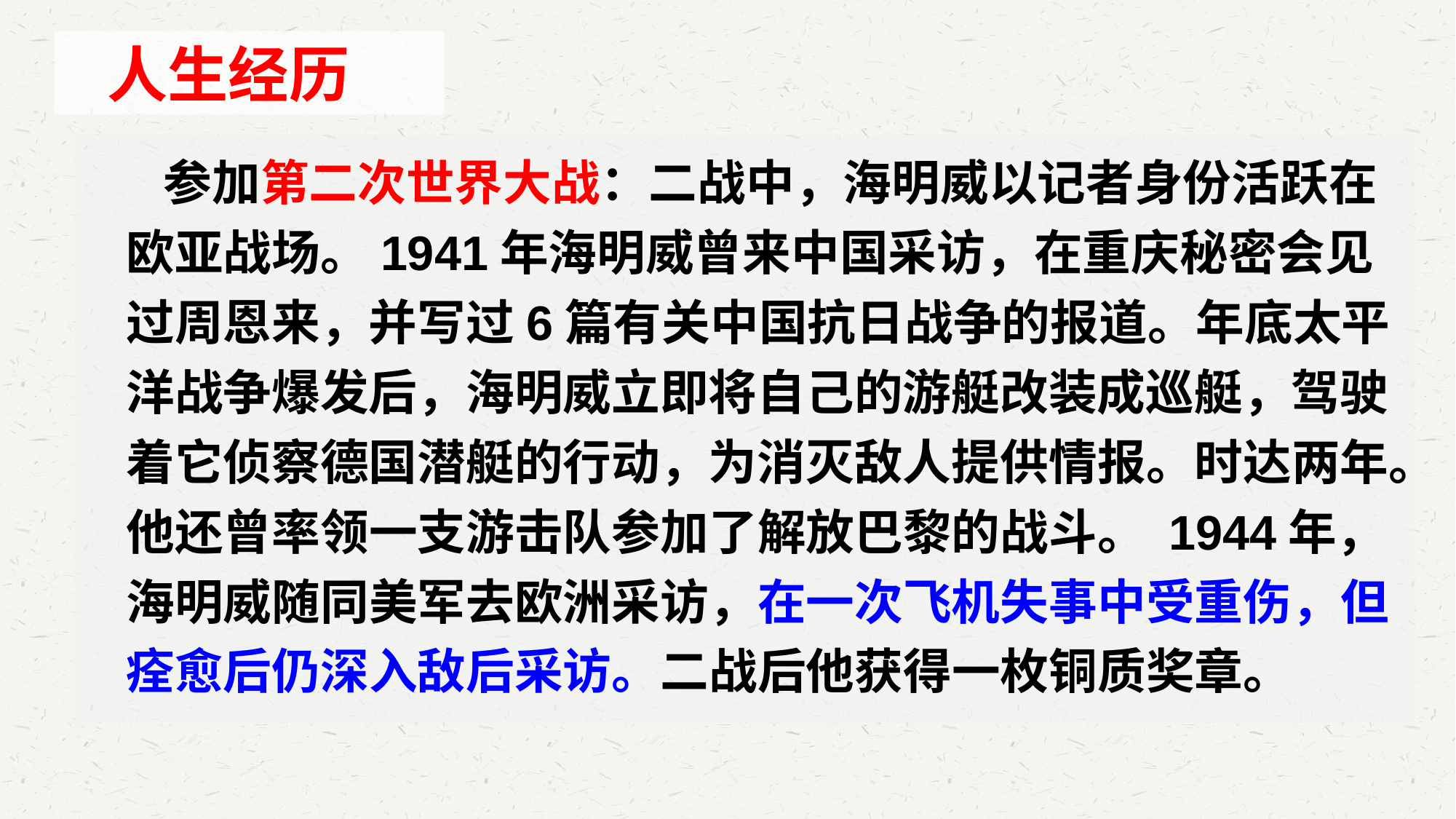

人生经历
      参加第二次世界大战：二战中，海明威以记者身份活跃在欧亚战场。1941年海明威曾来中国采访，在重庆秘密会见过周恩来，并写过6篇有关中国抗日战争的报道。年底太平洋战争爆发后，海明威立即将自己的游艇改装成巡艇，驾驶着它侦察德国潜艇的行动，为消灭敌人提供情报。时达两年。他还曾率领一支游击队参加了解放巴黎的战斗。 1944年，海明威随同美军去欧洲采访，在一次飞机失事中受重伤，但痊愈后仍深入敌后采访。二战后他获得一枚铜质奖章。